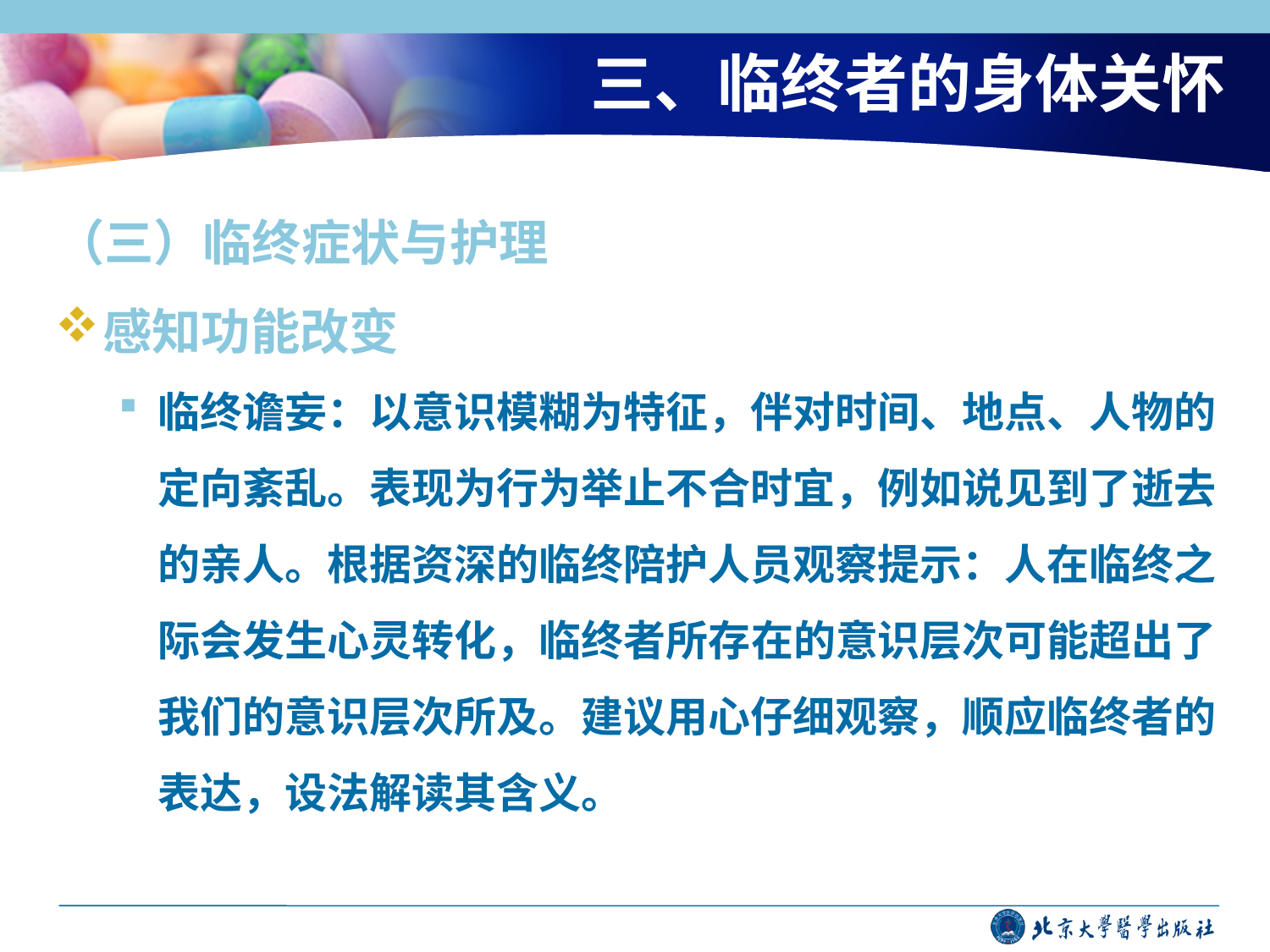

# 三、临终者的身体关怀
（三）临终症状与护理
感知功能改变
临终谵妄：以意识模糊为特征，伴对时间、地点、人物的定向紊乱。表现为行为举止不合时宜，例如说见到了逝去的亲人。根据资深的临终陪护人员观察提示：人在临终之际会发生心灵转化，临终者所存在的意识层次可能超出了我们的意识层次所及。建议用心仔细观察，顺应临终者的表达，设法解读其含义。